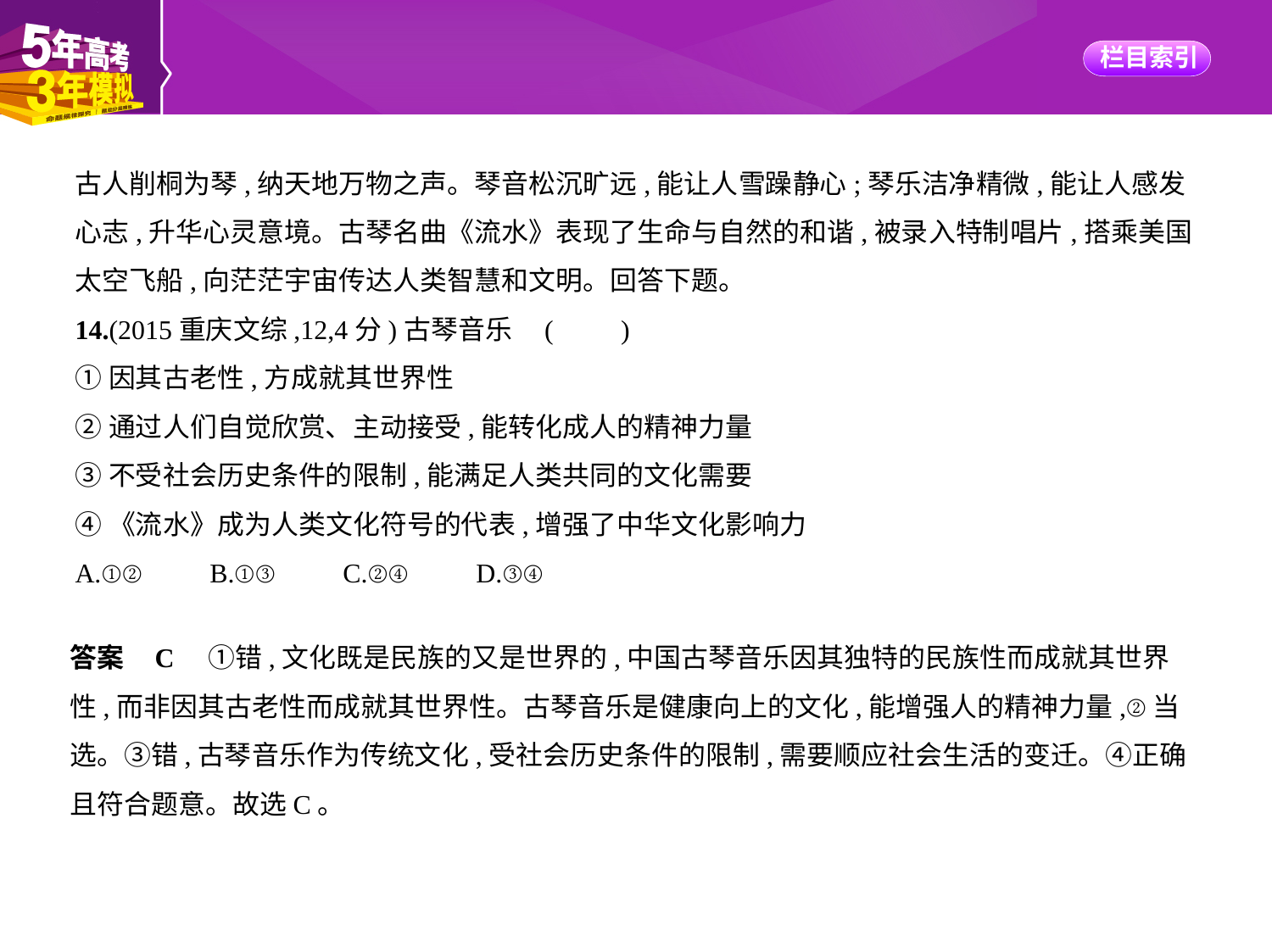

古人削桐为琴,纳天地万物之声。琴音松沉旷远,能让人雪躁静心;琴乐洁净精微,能让人感发
心志,升华心灵意境。古琴名曲《流水》表现了生命与自然的和谐,被录入特制唱片,搭乘美国
太空飞船,向茫茫宇宙传达人类智慧和文明。回答下题。
14.(2015重庆文综,12,4分)古琴音乐 (　　)
①因其古老性,方成就其世界性
②通过人们自觉欣赏、主动接受,能转化成人的精神力量
③不受社会历史条件的限制,能满足人类共同的文化需要
④《流水》成为人类文化符号的代表,增强了中华文化影响力
A.①②　　B.①③　　C.②④　　D.③④
答案    C　①错,文化既是民族的又是世界的,中国古琴音乐因其独特的民族性而成就其世界
性,而非因其古老性而成就其世界性。古琴音乐是健康向上的文化,能增强人的精神力量,②当
选。③错,古琴音乐作为传统文化,受社会历史条件的限制,需要顺应社会生活的变迁。④正确
且符合题意。故选C。